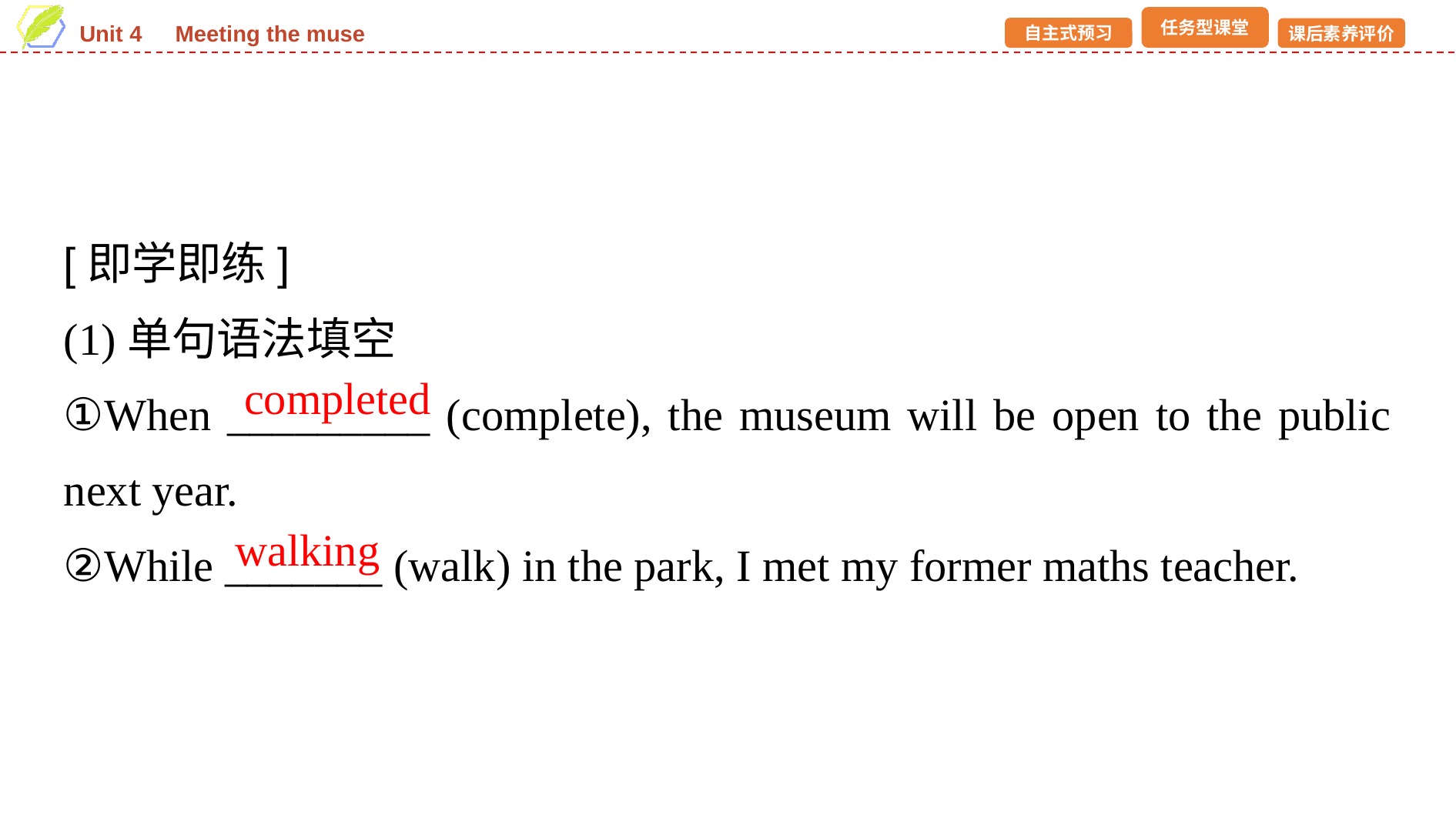

[即学即练]
(1)单句语法填空
①When _________ (complete), the museum will be open to the public next year.
②While _______ (walk) in the park, I met my former maths teacher.
completed
walking